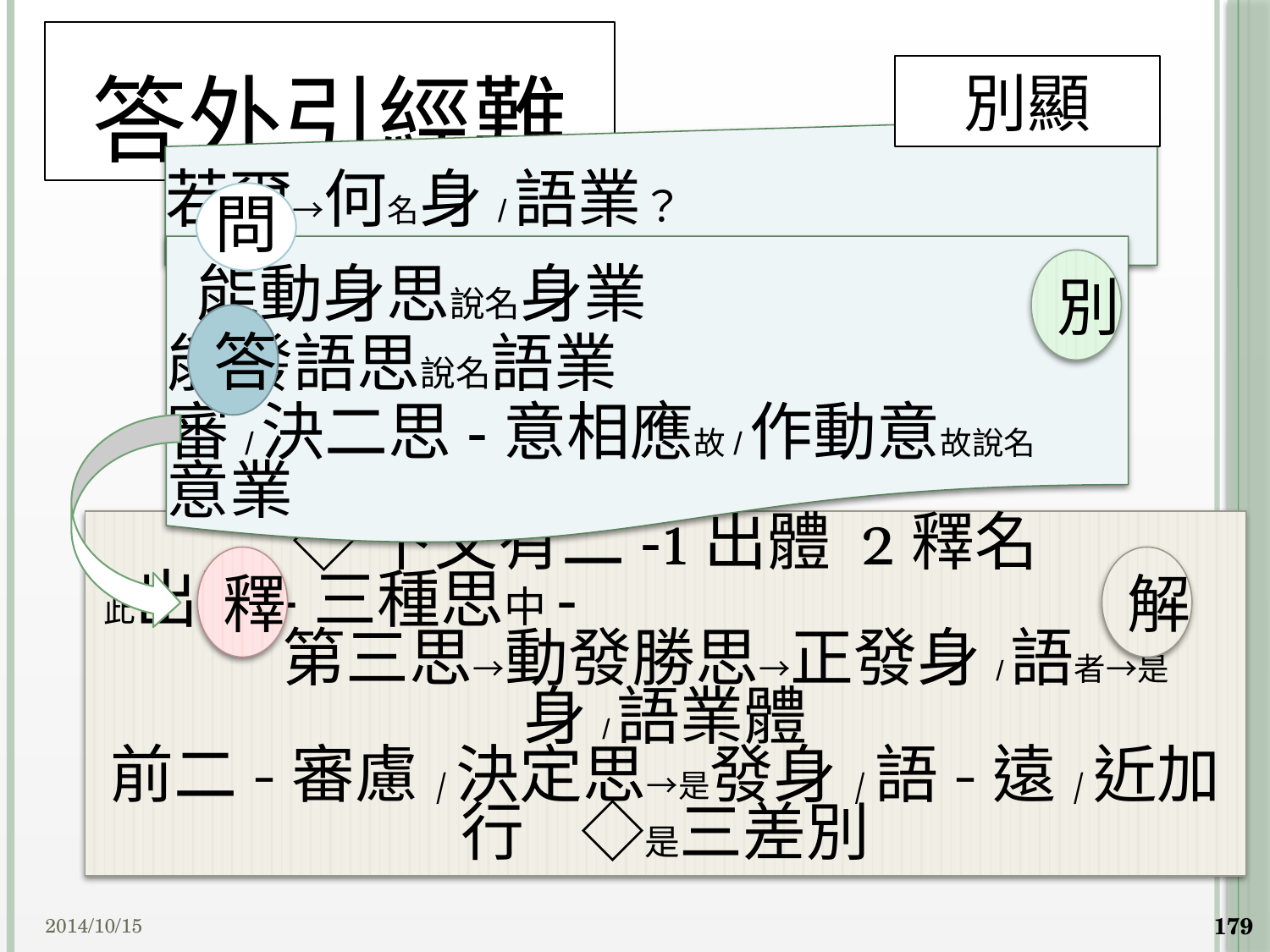

# 答外引經難
別顯
若爾→何名身/語業？
 能動身思說名身業
能發語思說名語業
審/決二思-意相應故/作動意故說名意業
問
別
答

◇下文有二-1出體 2釋名
此出體-三種思中-                                            第三思→動發勝思→正發身/語者→是身/語業體
前二-審慮/決定思→是發身/語-遠/近加行    ◇是三差別
釋
解
2014/10/15
179